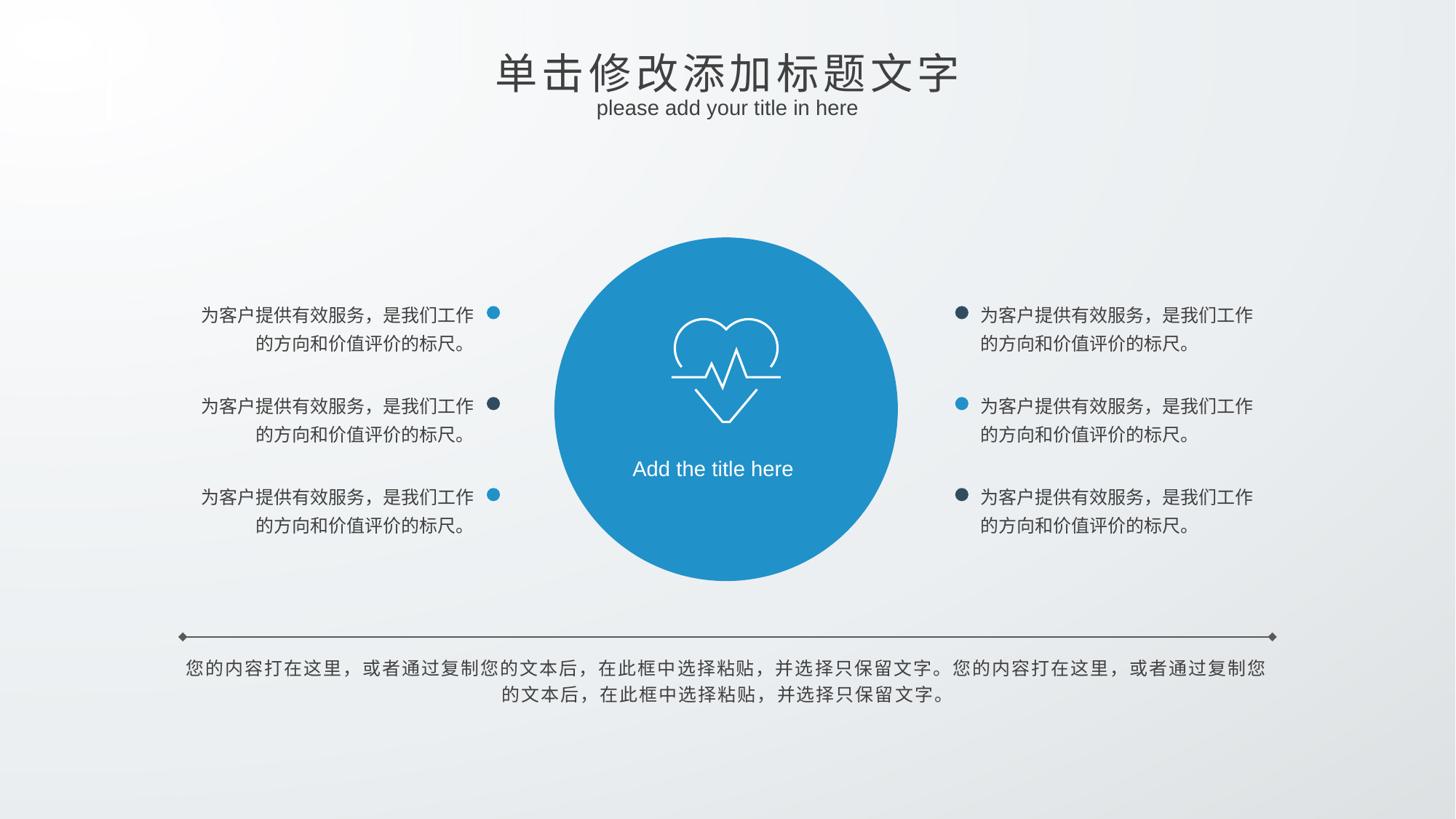

单击修改添加标题文字
please add your title in here

为客户提供有效服务，是我们工作的方向和价值评价的标尺。

为客户提供有效服务，是我们工作的方向和价值评价的标尺。

为客户提供有效服务，是我们工作的方向和价值评价的标尺。

为客户提供有效服务，是我们工作的方向和价值评价的标尺。

Add the title here
为客户提供有效服务，是我们工作的方向和价值评价的标尺。

为客户提供有效服务，是我们工作的方向和价值评价的标尺。

您的内容打在这里，或者通过复制您的文本后，在此框中选择粘贴，并选择只保留文字。您的内容打在这里，或者通过复制您的文本后，在此框中选择粘贴，并选择只保留文字。